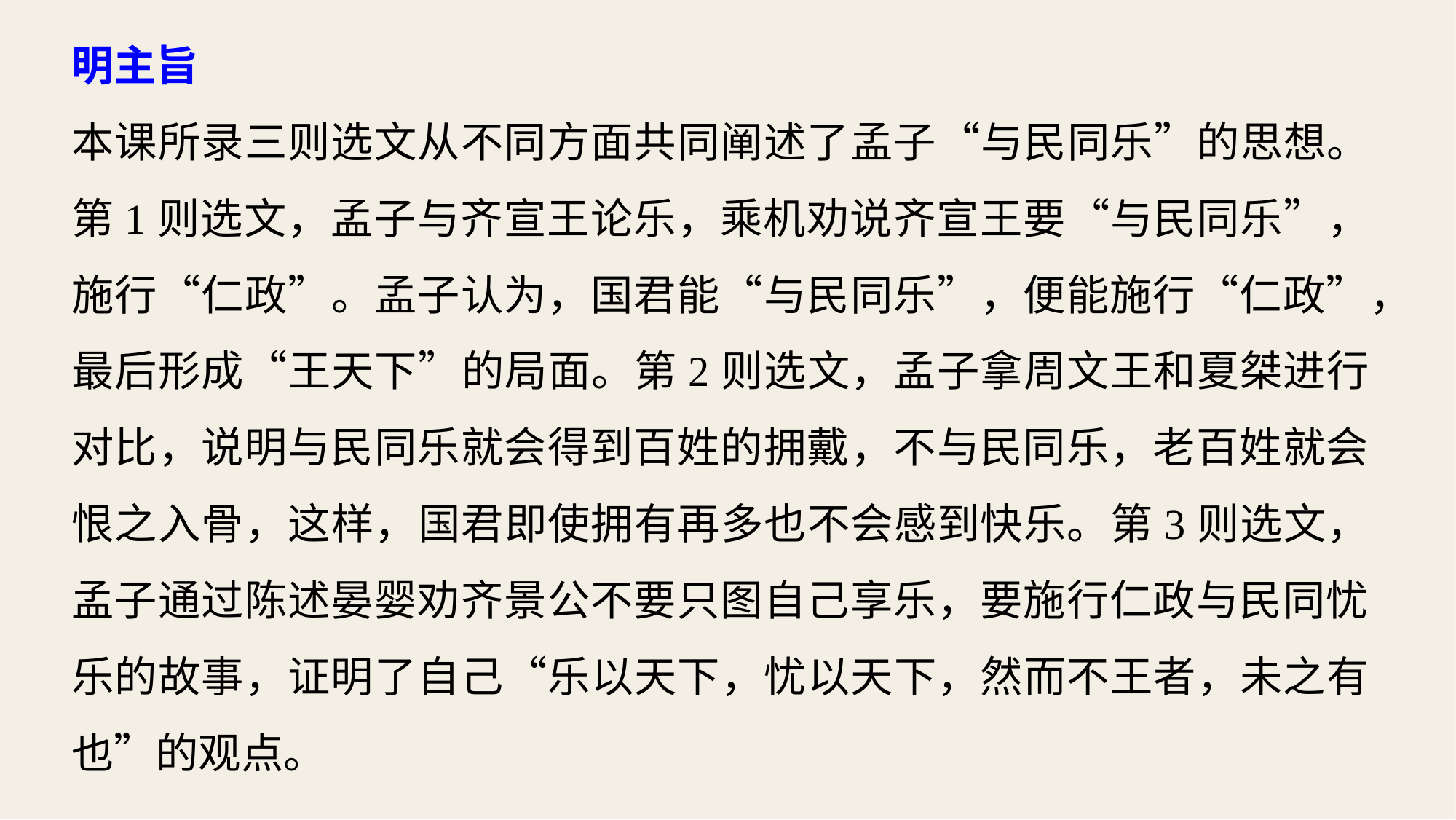

明主旨
本课所录三则选文从不同方面共同阐述了孟子“与民同乐”的思想。第1则选文，孟子与齐宣王论乐，乘机劝说齐宣王要“与民同乐”，施行“仁政”。孟子认为，国君能“与民同乐”，便能施行“仁政”，最后形成“王天下”的局面。第2则选文，孟子拿周文王和夏桀进行对比，说明与民同乐就会得到百姓的拥戴，不与民同乐，老百姓就会恨之入骨，这样，国君即使拥有再多也不会感到快乐。第3则选文，孟子通过陈述晏婴劝齐景公不要只图自己享乐，要施行仁政与民同忧乐的故事，证明了自己“乐以天下，忧以天下，然而不王者，未之有也”的观点。